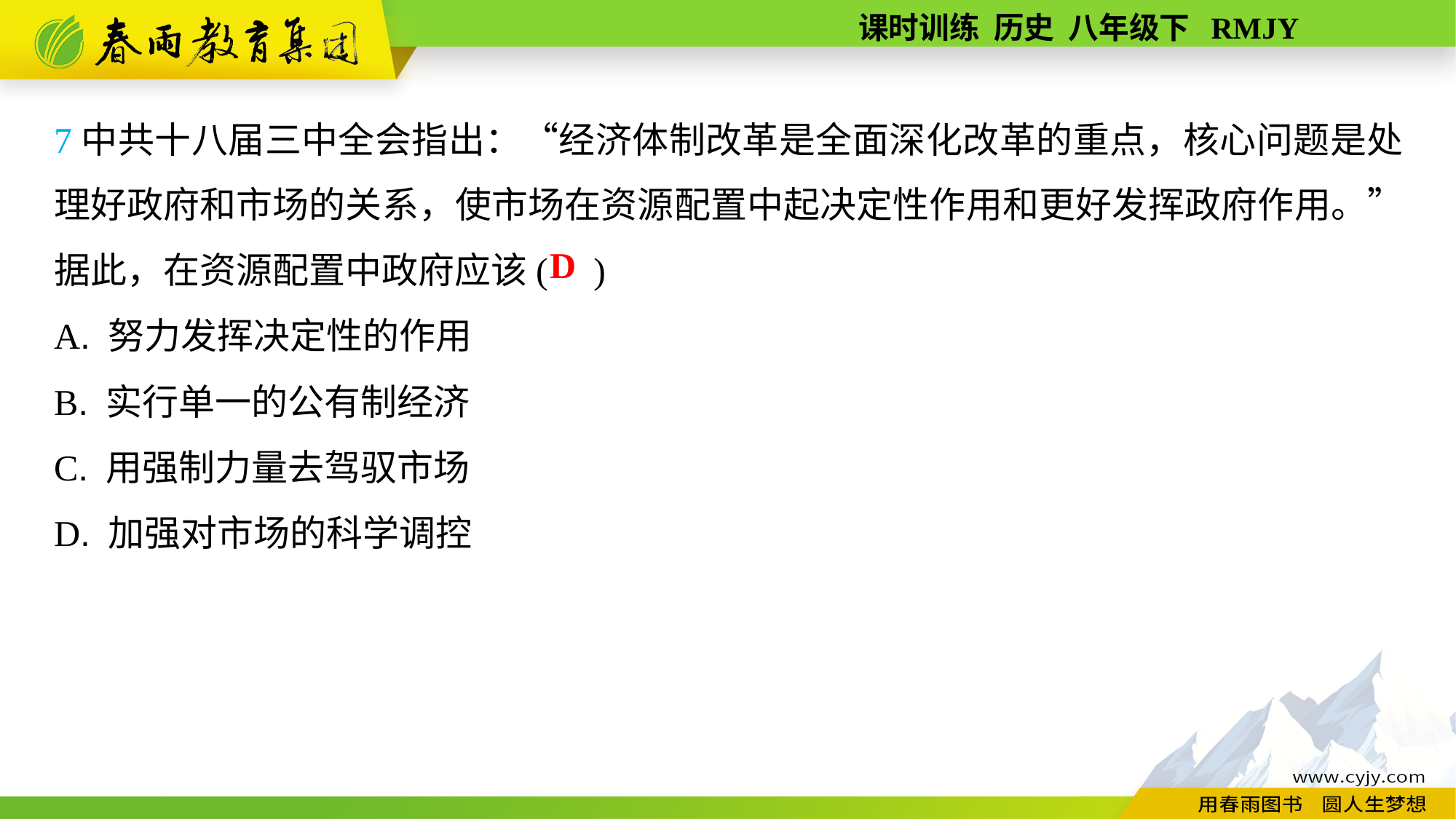

7中共十八届三中全会指出：“经济体制改革是全面深化改革的重点，核心问题是处理好政府和市场的关系，使市场在资源配置中起决定性作用和更好发挥政府作用。”据此，在资源配置中政府应该(     )
A. 努力发挥决定性的作用
B. 实行单一的公有制经济
C. 用强制力量去驾驭市场
D. 加强对市场的科学调控
D